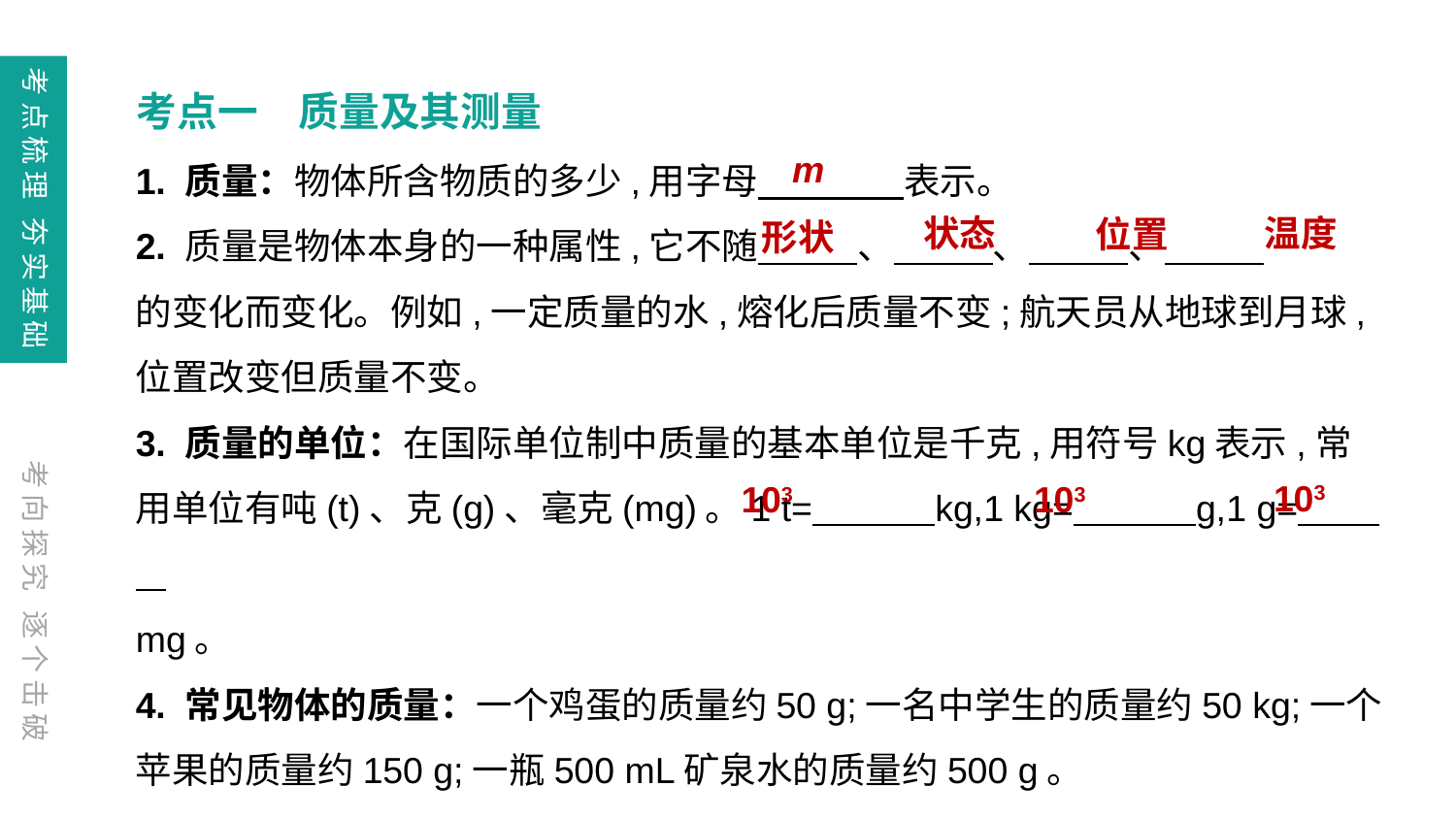

考点梳理 夯实基础
考点一　质量及其测量
1. 质量：物体所含物质的多少,用字母　　　　表示。
2. 质量是物体本身的一种属性,它不随            、            、            、
的变化而变化。例如,一定质量的水,熔化后质量不变;航天员从地球到月球,位置改变但质量不变。
3. 质量的单位：在国际单位制中质量的基本单位是千克,用符号kg表示,常用单位有吨(t)、克(g)、毫克(mg)。1 t=            kg,1 kg=            g,1 g=
mg。
4. 常见物体的质量：一个鸡蛋的质量约50 g;一名中学生的质量约50 kg;一个苹果的质量约150 g;一瓶500 mL矿泉水的质量约500 g。
m
温度
状态
位置
形状
考向探究 逐个击破
103
103
103